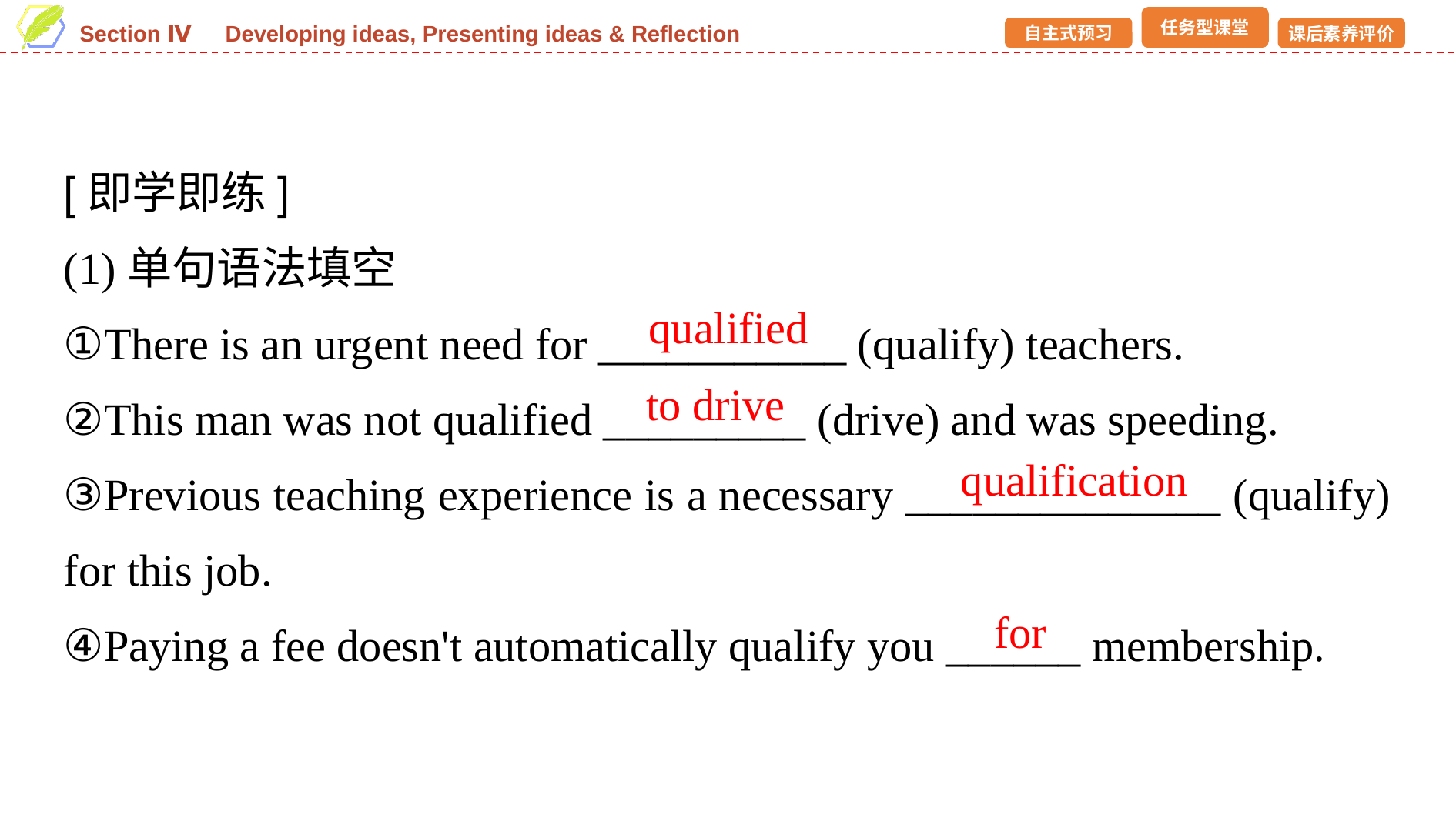

[即学即练]
(1)单句语法填空
①There is an urgent need for ___________ (qualify) teachers.
②This man was not qualified _________ (drive) and was speeding.
③Previous teaching experience is a necessary ______________ (qualify) for this job.
④Paying a fee doesn't automatically qualify you ______ membership.
qualified
to drive
qualification
for